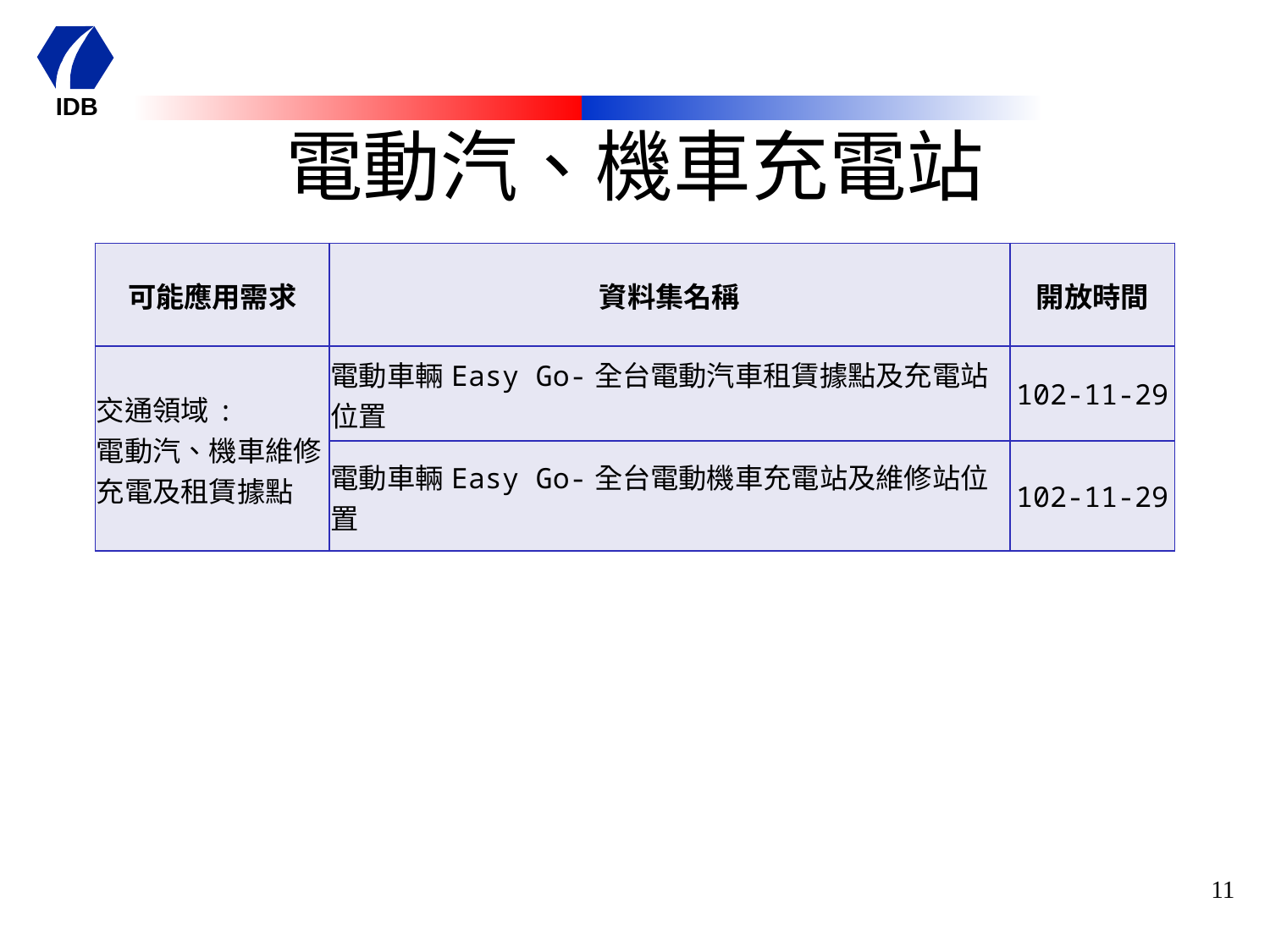

# 電動汽、機車充電站
| 可能應用需求 | 資料集名稱 | 開放時間 |
| --- | --- | --- |
| 交通領域: 電動汽、機車維修充電及租賃據點 | 電動車輛Easy Go-全台電動汽車租賃據點及充電站位置 | 102-11-29 |
|  | 電動車輛Easy Go-全台電動機車充電站及維修站位置 | 102-11-29 |
11